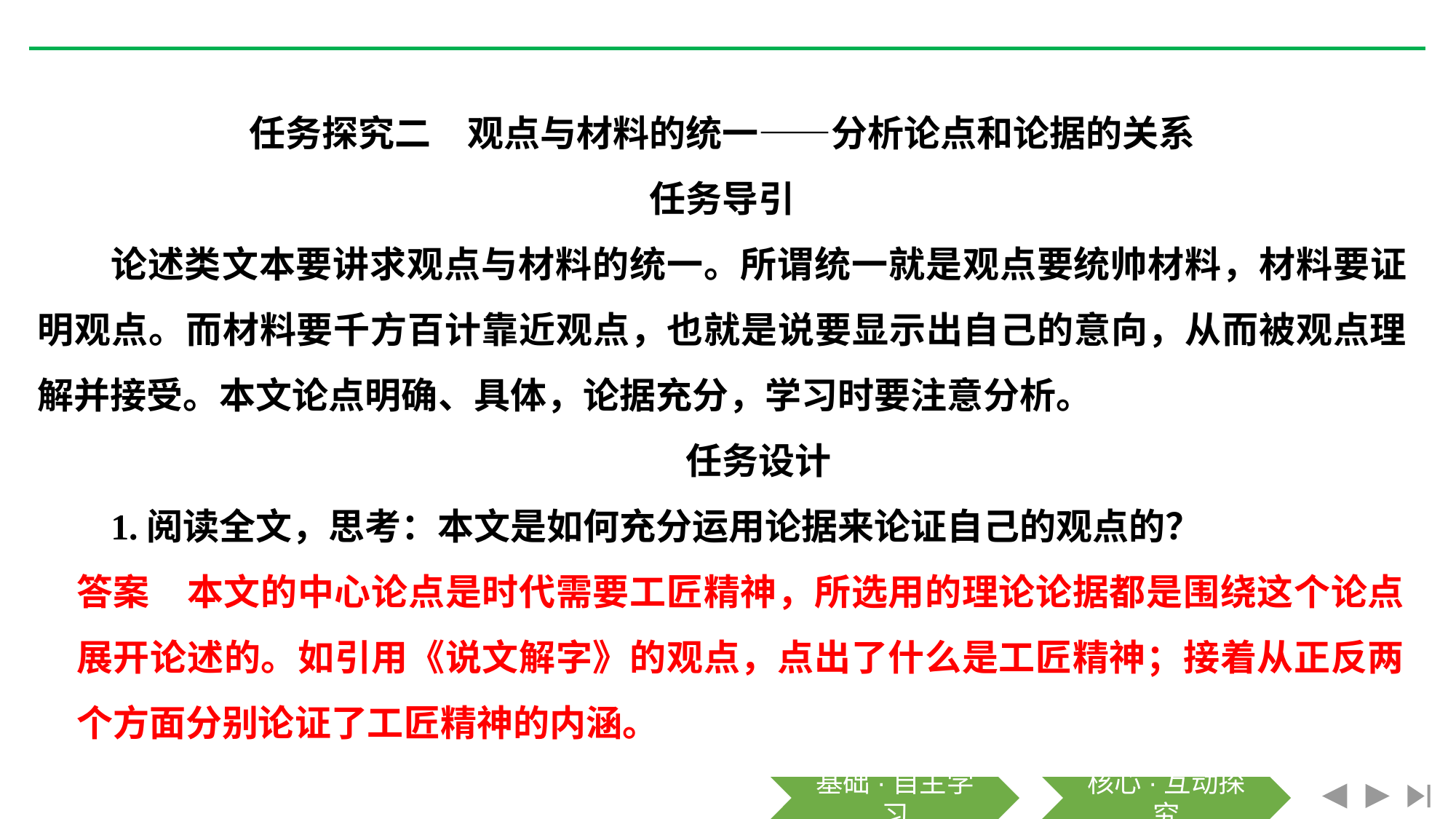

任务探究二　观点与材料的统一——分析论点和论据的关系
任务导引
论述类文本要讲求观点与材料的统一。所谓统一就是观点要统帅材料，材料要证明观点。而材料要千方百计靠近观点，也就是说要显示出自己的意向，从而被观点理解并接受。本文论点明确、具体，论据充分，学习时要注意分析。
任务设计
1.阅读全文，思考：本文是如何充分运用论据来论证自己的观点的？
答案　本文的中心论点是时代需要工匠精神，所选用的理论论据都是围绕这个论点展开论述的。如引用《说文解字》的观点，点出了什么是工匠精神；接着从正反两个方面分别论证了工匠精神的内涵。